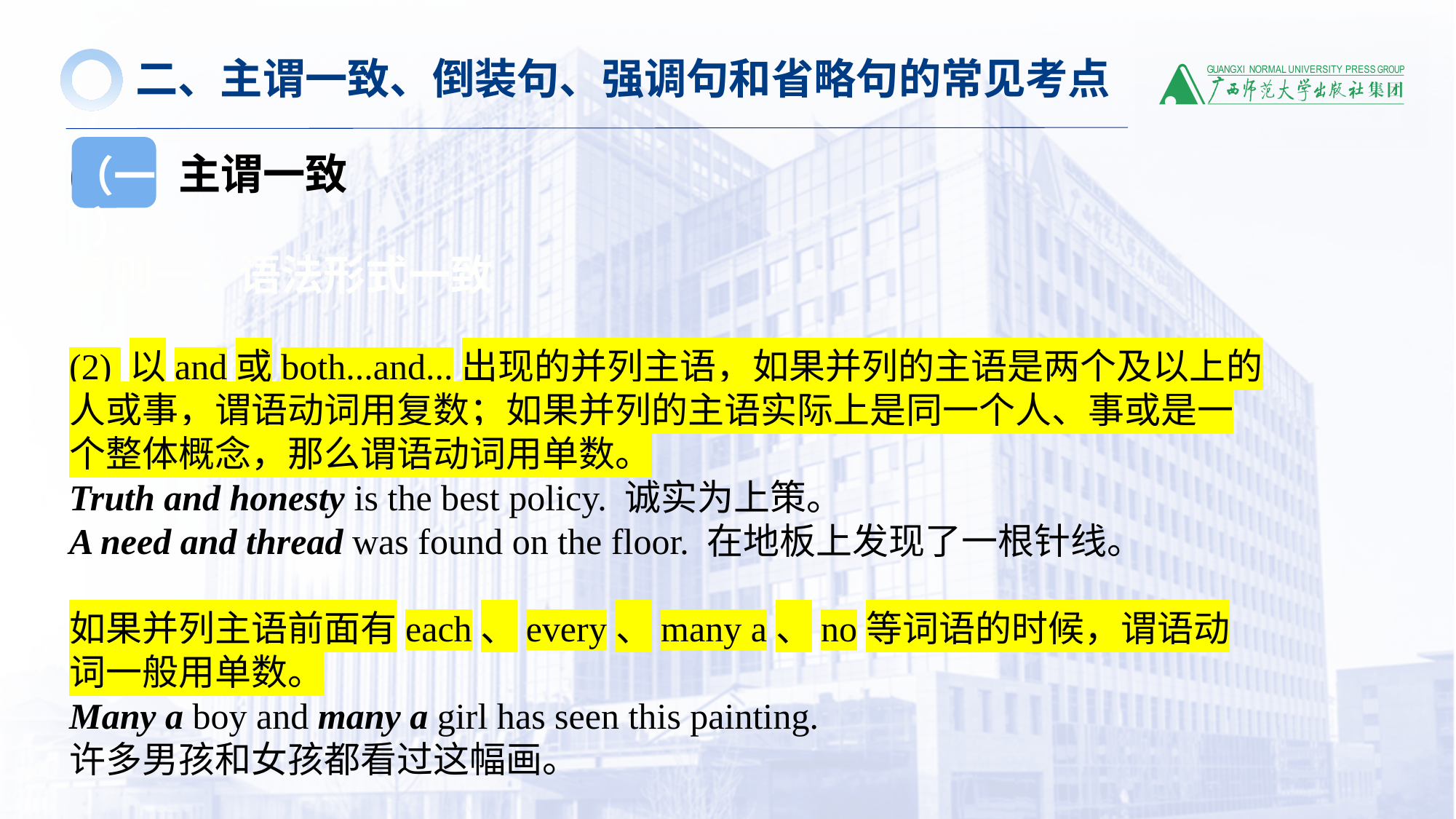

二、主谓一致、倒装句、强调句和省略句的常见考点

（一）
(一）主谓一致

原则一：语法形式一致

(2) 以and或both...and...出现的并列主语，如果并列的主语是两个及以上的人或事，谓语动词用复数；如果并列的主语实际上是同一个人、事或是一个整体概念，那么谓语动词用单数。
Truth and honesty is the best policy. 诚实为上策。
A need and thread was found on the floor. 在地板上发现了一根针线。

如果并列主语前面有each、every、many a、no等词语的时候，谓语动词一般用单数。
Many a boy and many a girl has seen this painting.
许多男孩和女孩都看过这幅画。